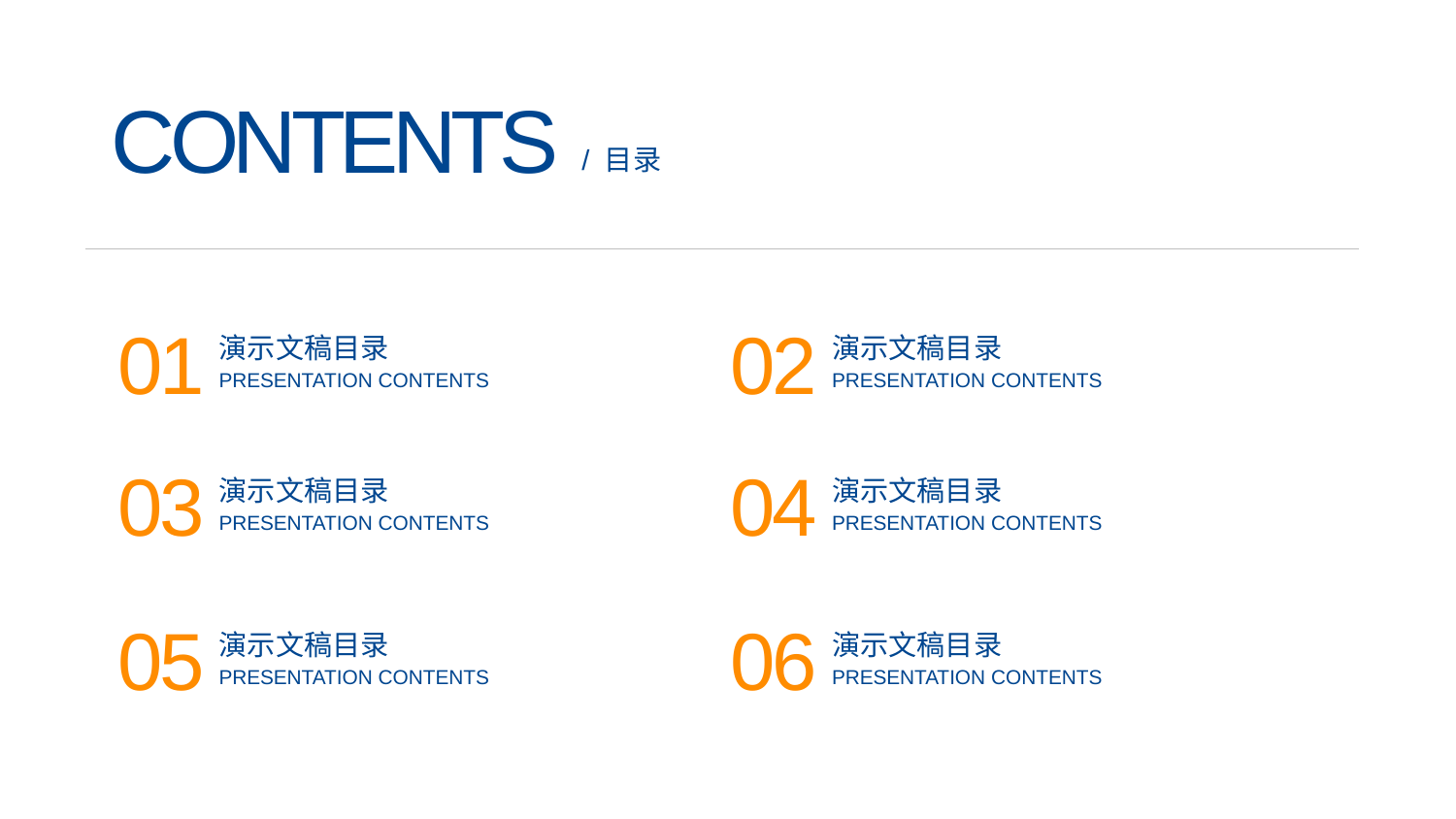

演示文稿目录内容
演示文稿目录内容
演示文稿目录内容
演示文稿目录内容
演示文稿目录内容
CONTENTS
/ 目录
01
02
演示文稿目录
演示文稿目录
PRESENTATION CONTENTS
PRESENTATION CONTENTS
03
04
演示文稿目录
演示文稿目录
PRESENTATION CONTENTS
PRESENTATION CONTENTS
05
06
演示文稿目录
演示文稿目录
PRESENTATION CONTENTS
PRESENTATION CONTENTS